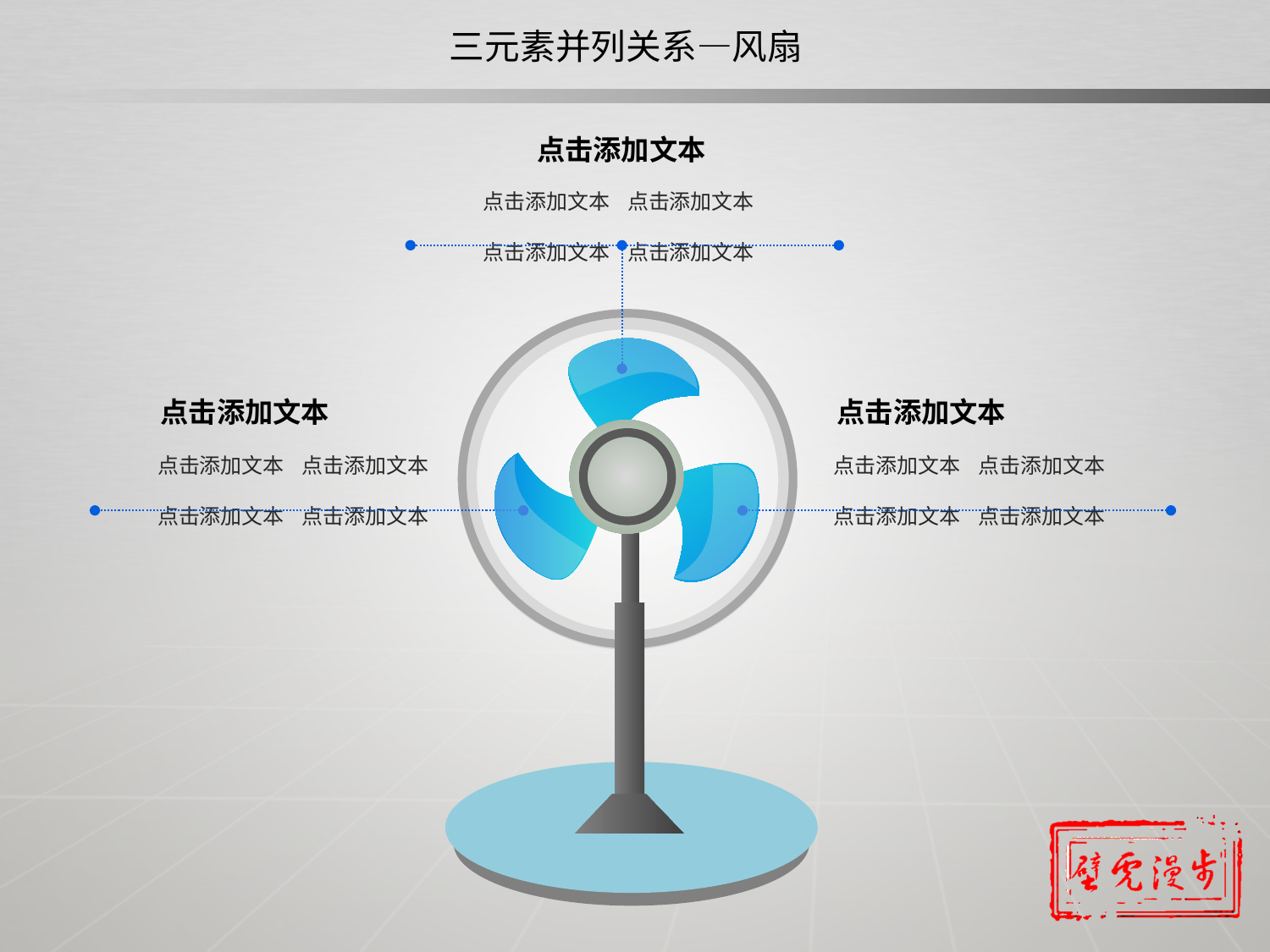

三元素并列关系—风扇
点击添加文本
点击添加文本
点击添加文本
点击添加文本
点击添加文本

点击添加文本
点击添加文本

点击添加文本
点击添加文本
点击添加文本
点击添加文本
点击添加文本
点击添加文本
点击添加文本
点击添加文本